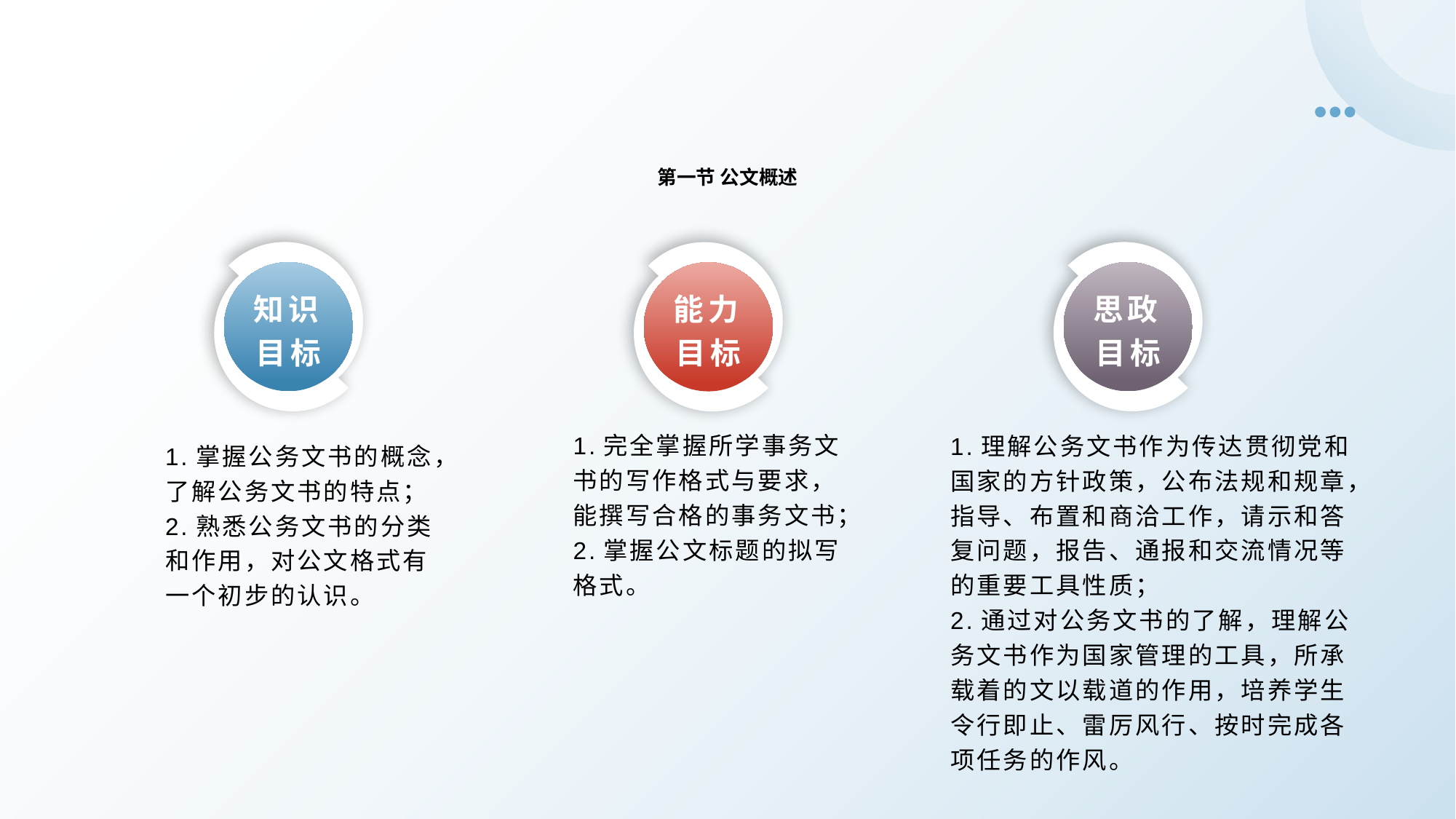

第一节 公文概述

知识目标
思政目标
能力目标
1.完全掌握所学事务文书的写作格式与要求，能撰写合格的事务文书；
2.掌握公文标题的拟写格式。
1.理解公务文书作为传达贯彻党和国家的方针政策，公布法规和规章，指导、布置和商洽工作，请示和答复问题，报告、通报和交流情况等的重要工具性质；
2.通过对公务文书的了解，理解公务文书作为国家管理的工具，所承载着的文以载道的作用，培养学生令行即止、雷厉风行、按时完成各项任务的作风。
1.掌握公务文书的概念，了解公务文书的特点；2.熟悉公务文书的分类和作用，对公文格式有一个初步的认识。